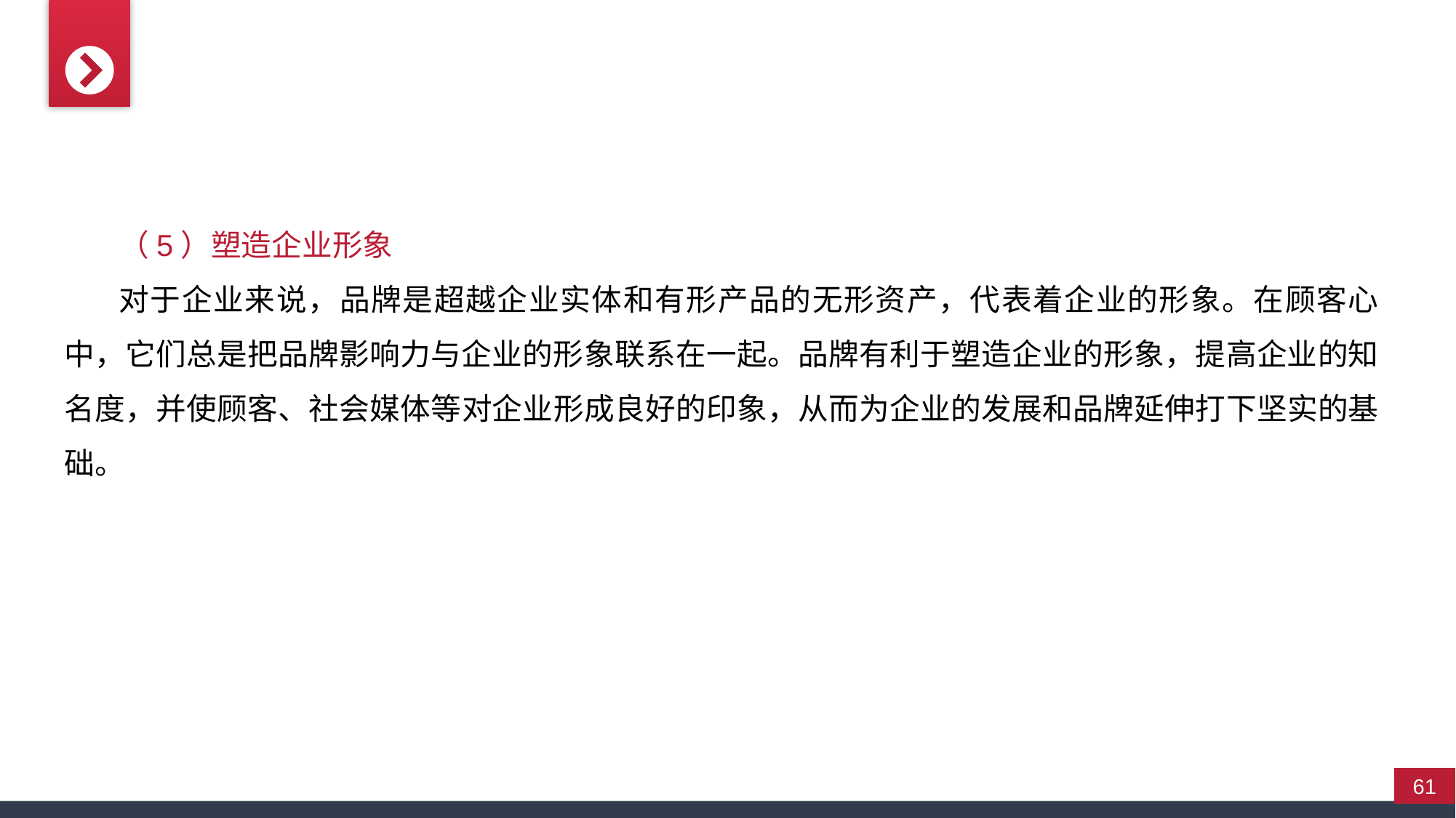

（5）塑造企业形象
对于企业来说，品牌是超越企业实体和有形产品的无形资产，代表着企业的形象。在顾客心中，它们总是把品牌影响力与企业的形象联系在一起。品牌有利于塑造企业的形象，提高企业的知名度，并使顾客、社会媒体等对企业形成良好的印象，从而为企业的发展和品牌延伸打下坚实的基础。